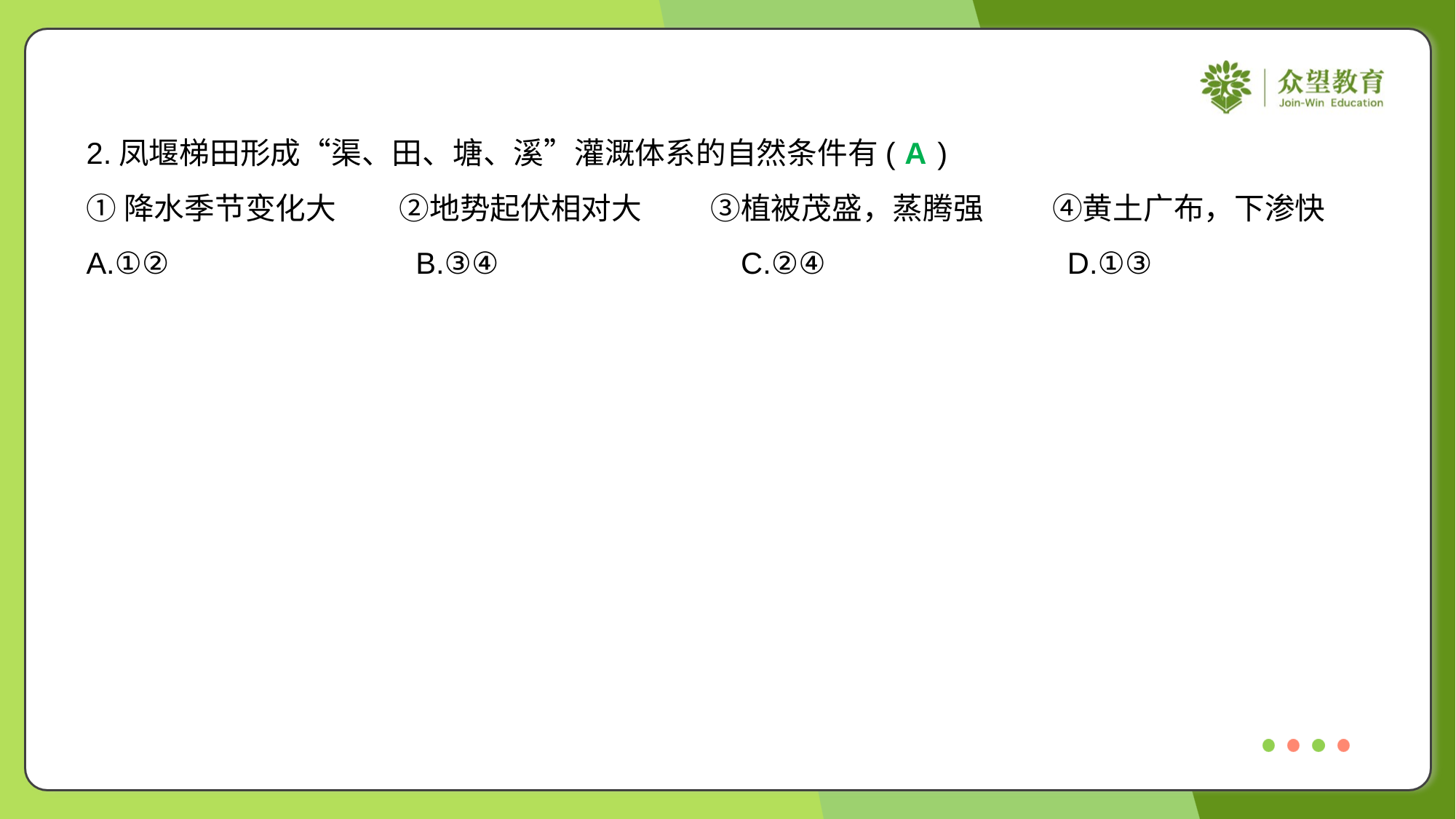

2.凤堰梯田形成“渠、田、塘、溪”灌溉体系的自然条件有(     )
A
①降水季节变化大	②地势起伏相对大	③植被茂盛，蒸腾强	④黄土广布，下渗快
A.①②	B.③④	C.②④	D.①③